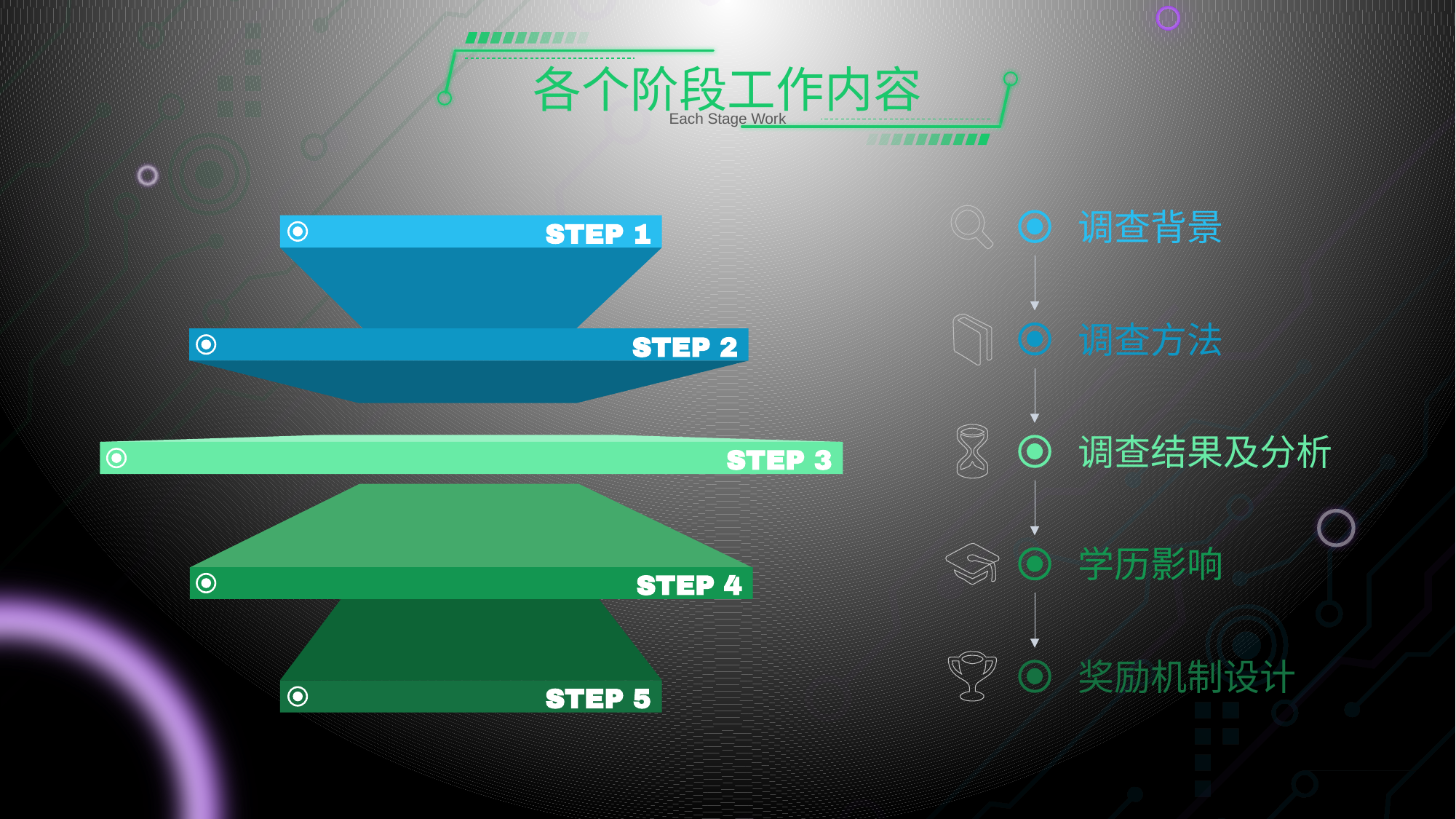

# 各个阶段工作内容
Each Stage Work
调查背景

STEP 1

调查方法

STEP 2

调查结果及分析

STEP 3

学历影响

STEP 4

奖励机制设计

STEP 5